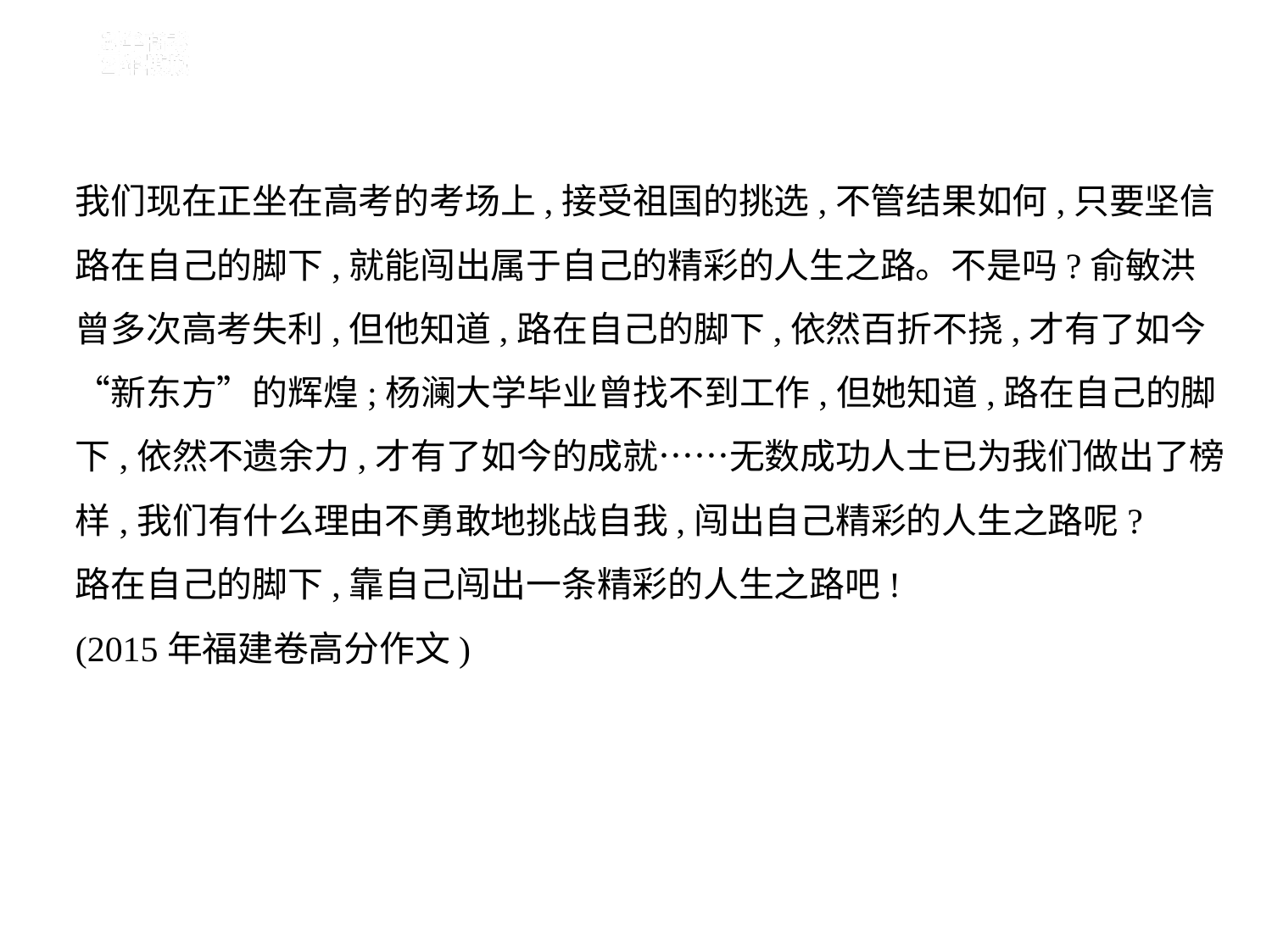

我们现在正坐在高考的考场上,接受祖国的挑选,不管结果如何,只要坚信
路在自己的脚下,就能闯出属于自己的精彩的人生之路。不是吗?俞敏洪
曾多次高考失利,但他知道,路在自己的脚下,依然百折不挠,才有了如今
“新东方”的辉煌;杨澜大学毕业曾找不到工作,但她知道,路在自己的脚
下,依然不遗余力,才有了如今的成就……无数成功人士已为我们做出了榜
样,我们有什么理由不勇敢地挑战自我,闯出自己精彩的人生之路呢?
路在自己的脚下,靠自己闯出一条精彩的人生之路吧!
(2015年福建卷高分作文)